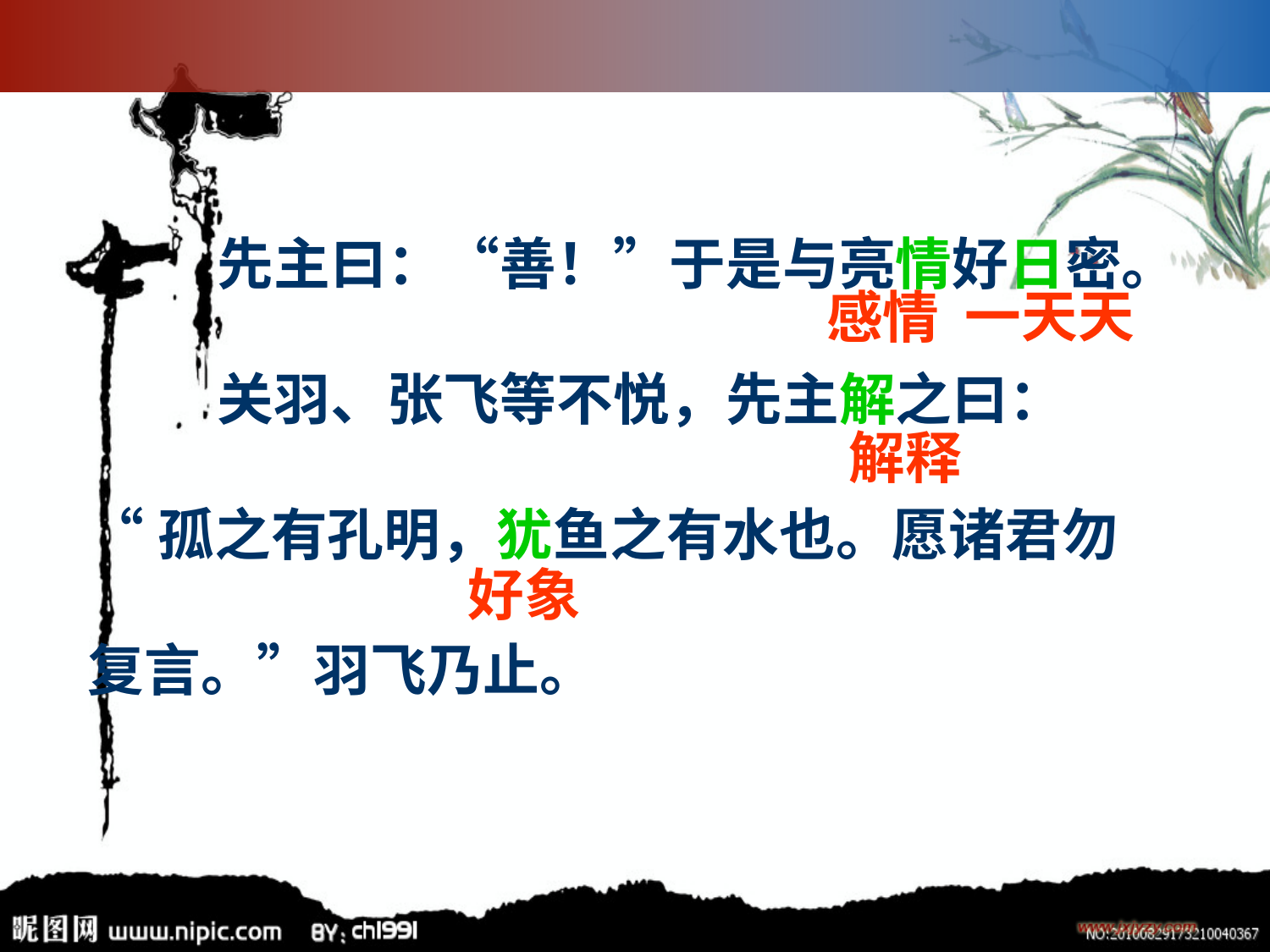

先主曰：“善！”于是与亮情好日密。

         关羽、张飞等不悦，先主解之曰：

“孤之有孔明，犹鱼之有水也。愿诸君勿

复言。”羽飞乃止。
一天天
感情
解释
好象